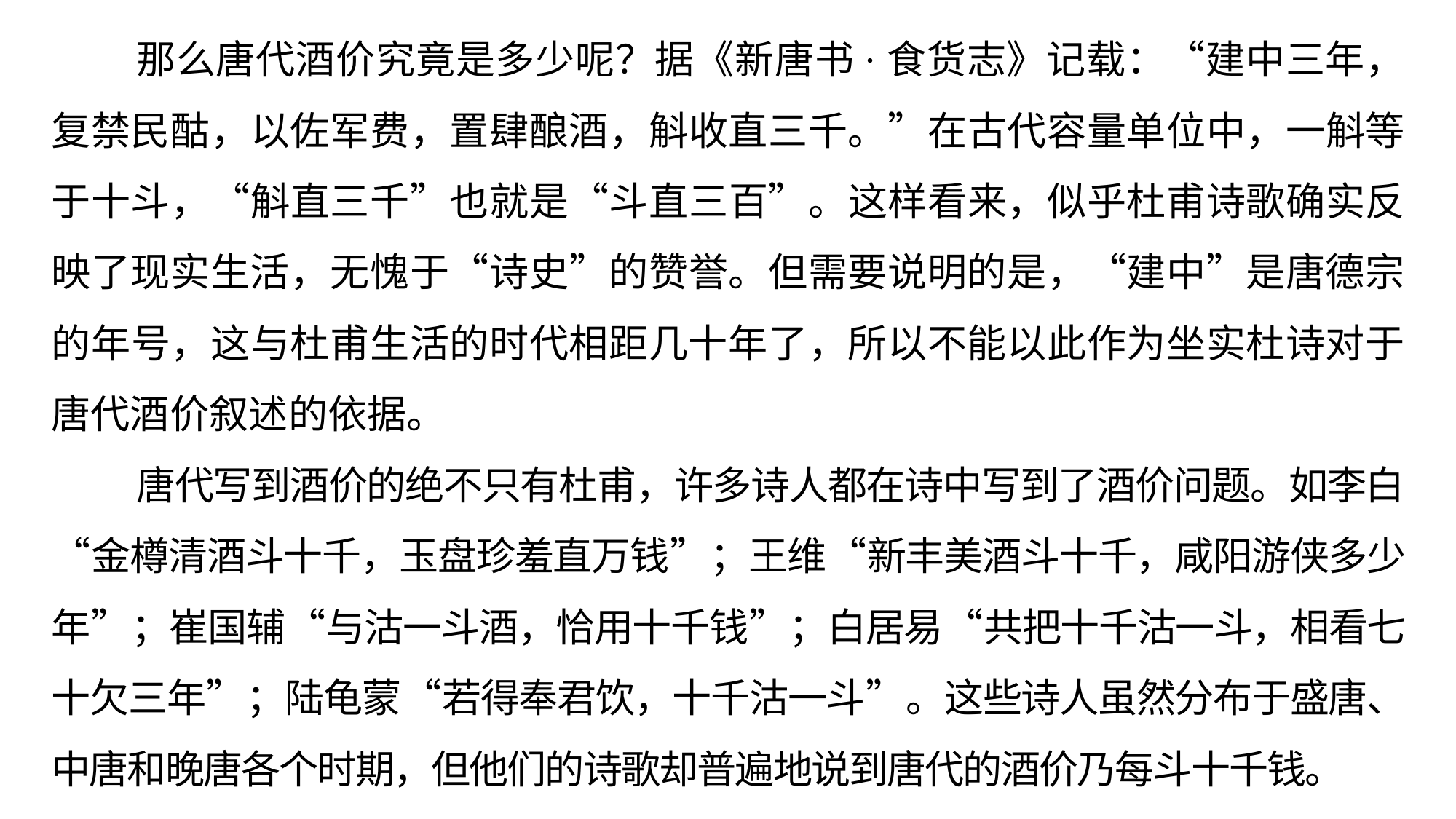

那么唐代酒价究竟是多少呢？据《新唐书·食货志》记载：“建中三年，复禁民酤，以佐军费，置肆酿酒，斛收直三千。”在古代容量单位中，一斛等于十斗，“斛直三千”也就是“斗直三百”。这样看来，似乎杜甫诗歌确实反映了现实生活，无愧于“诗史”的赞誉。但需要说明的是，“建中”是唐德宗的年号，这与杜甫生活的时代相距几十年了，所以不能以此作为坐实杜诗对于唐代酒价叙述的依据。
唐代写到酒价的绝不只有杜甫，许多诗人都在诗中写到了酒价问题。如李白“金樽清酒斗十千，玉盘珍羞直万钱”；王维“新丰美酒斗十千，咸阳游侠多少年”；崔国辅“与沽一斗酒，恰用十千钱”；白居易“共把十千沽一斗，相看七十欠三年”；陆龟蒙“若得奉君饮，十千沽一斗”。这些诗人虽然分布于盛唐、中唐和晚唐各个时期，但他们的诗歌却普遍地说到唐代的酒价乃每斗十千钱。